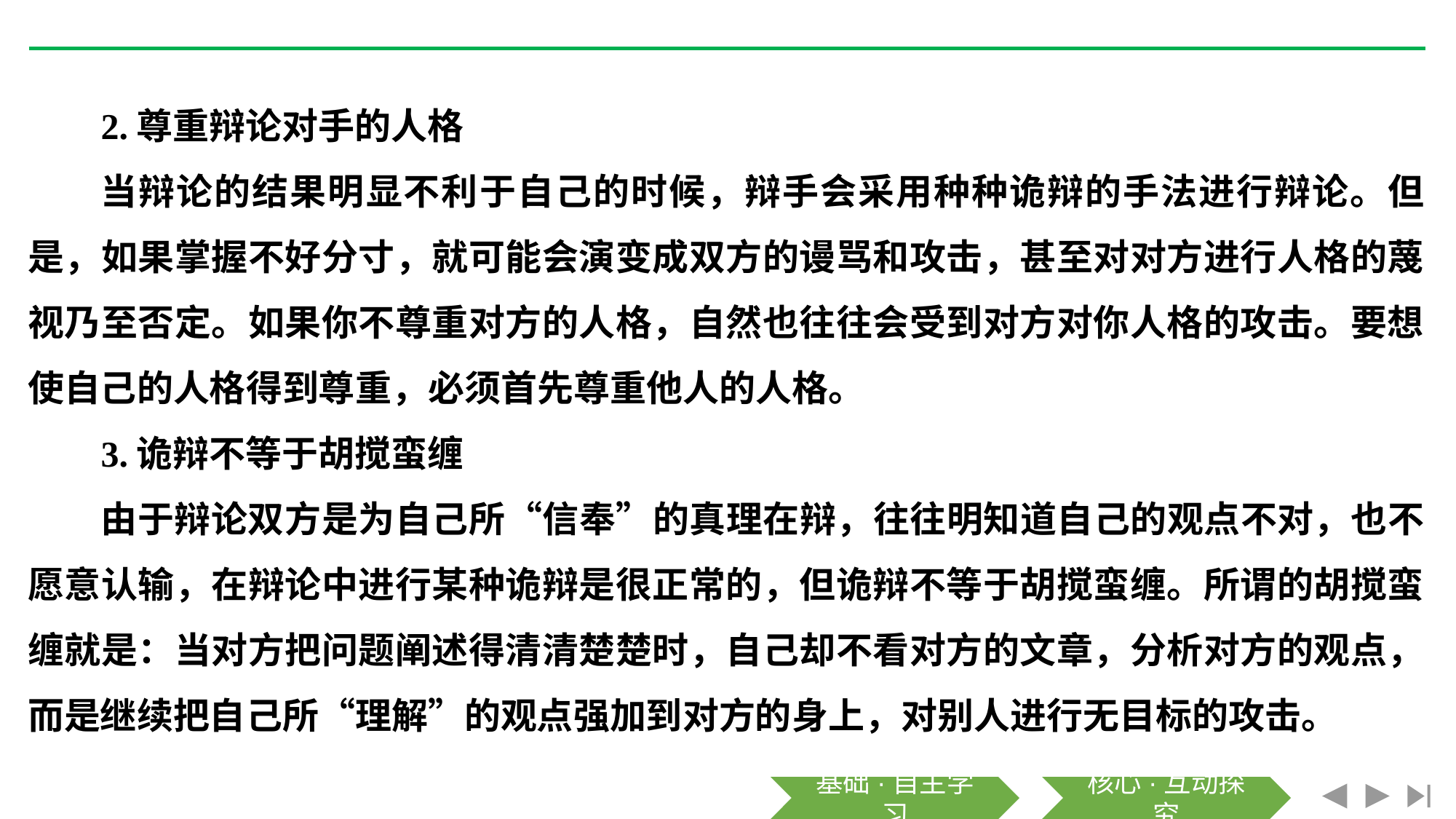

2.尊重辩论对手的人格
当辩论的结果明显不利于自己的时候，辩手会采用种种诡辩的手法进行辩论。但是，如果掌握不好分寸，就可能会演变成双方的谩骂和攻击，甚至对对方进行人格的蔑视乃至否定。如果你不尊重对方的人格，自然也往往会受到对方对你人格的攻击。要想使自己的人格得到尊重，必须首先尊重他人的人格。
3.诡辩不等于胡搅蛮缠
由于辩论双方是为自己所“信奉”的真理在辩，往往明知道自己的观点不对，也不愿意认输，在辩论中进行某种诡辩是很正常的，但诡辩不等于胡搅蛮缠。所谓的胡搅蛮缠就是：当对方把问题阐述得清清楚楚时，自己却不看对方的文章，分析对方的观点，而是继续把自己所“理解”的观点强加到对方的身上，对别人进行无目标的攻击。